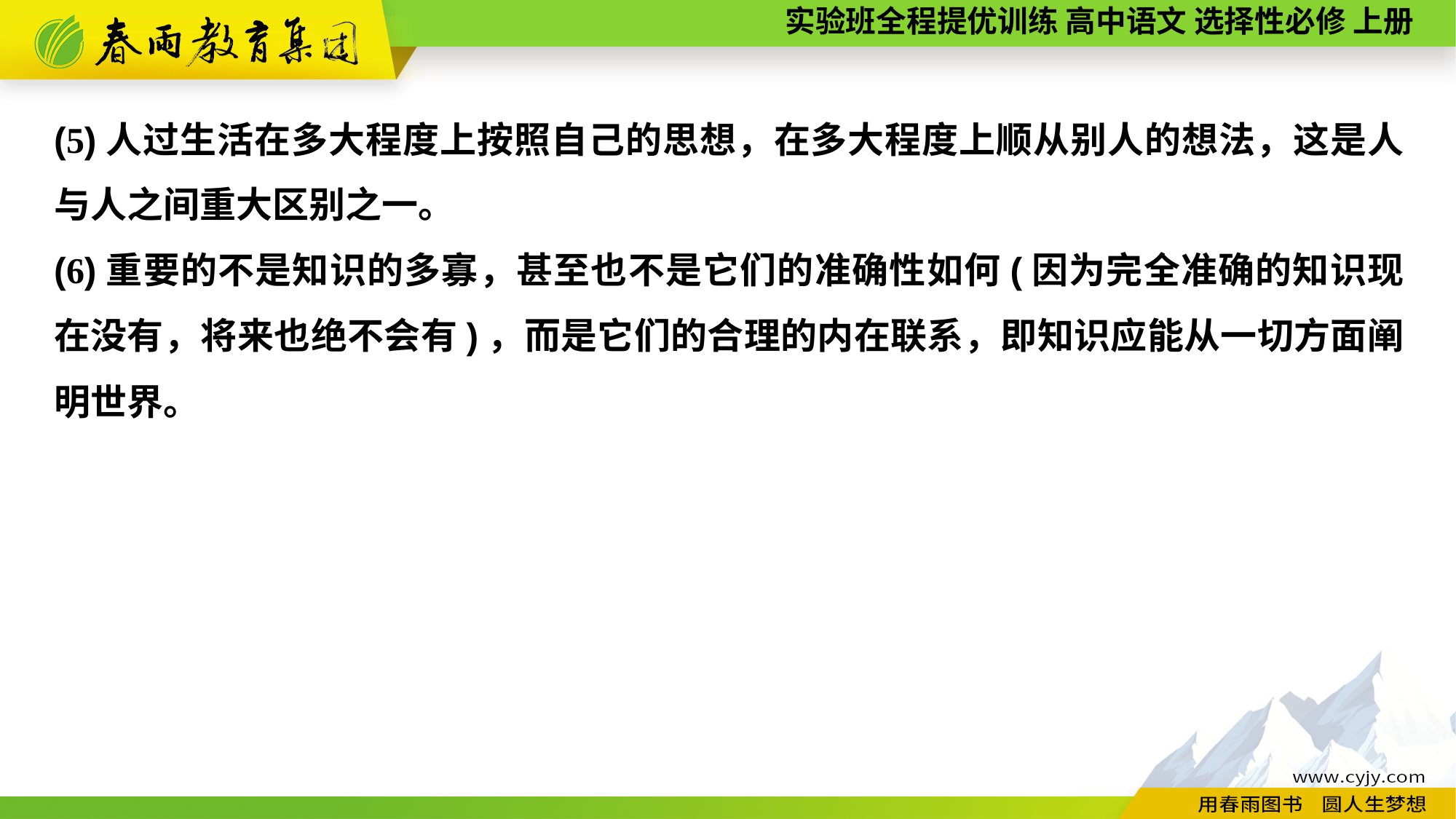

(5)人过生活在多大程度上按照自己的思想，在多大程度上顺从别人的想法，这是人与人之间重大区别之一。
(6)重要的不是知识的多寡，甚至也不是它们的准确性如何(因为完全准确的知识现在没有，将来也绝不会有)，而是它们的合理的内在联系，即知识应能从一切方面阐明世界。